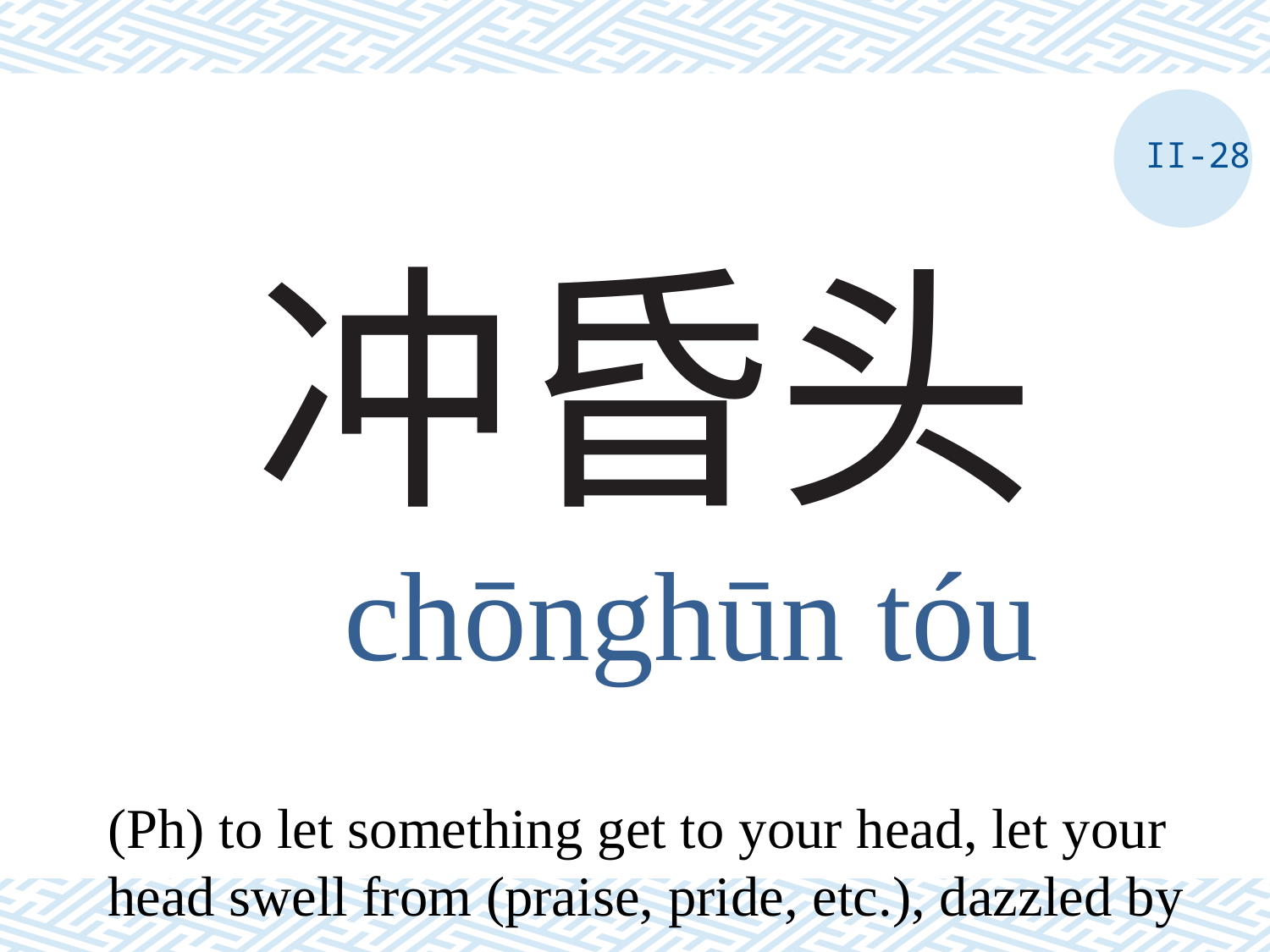

II-28

# 冲昏头
chōnghūn tóu
(Ph) to let something get to your head, let your head swell from (praise, pride, etc.), dazzled by